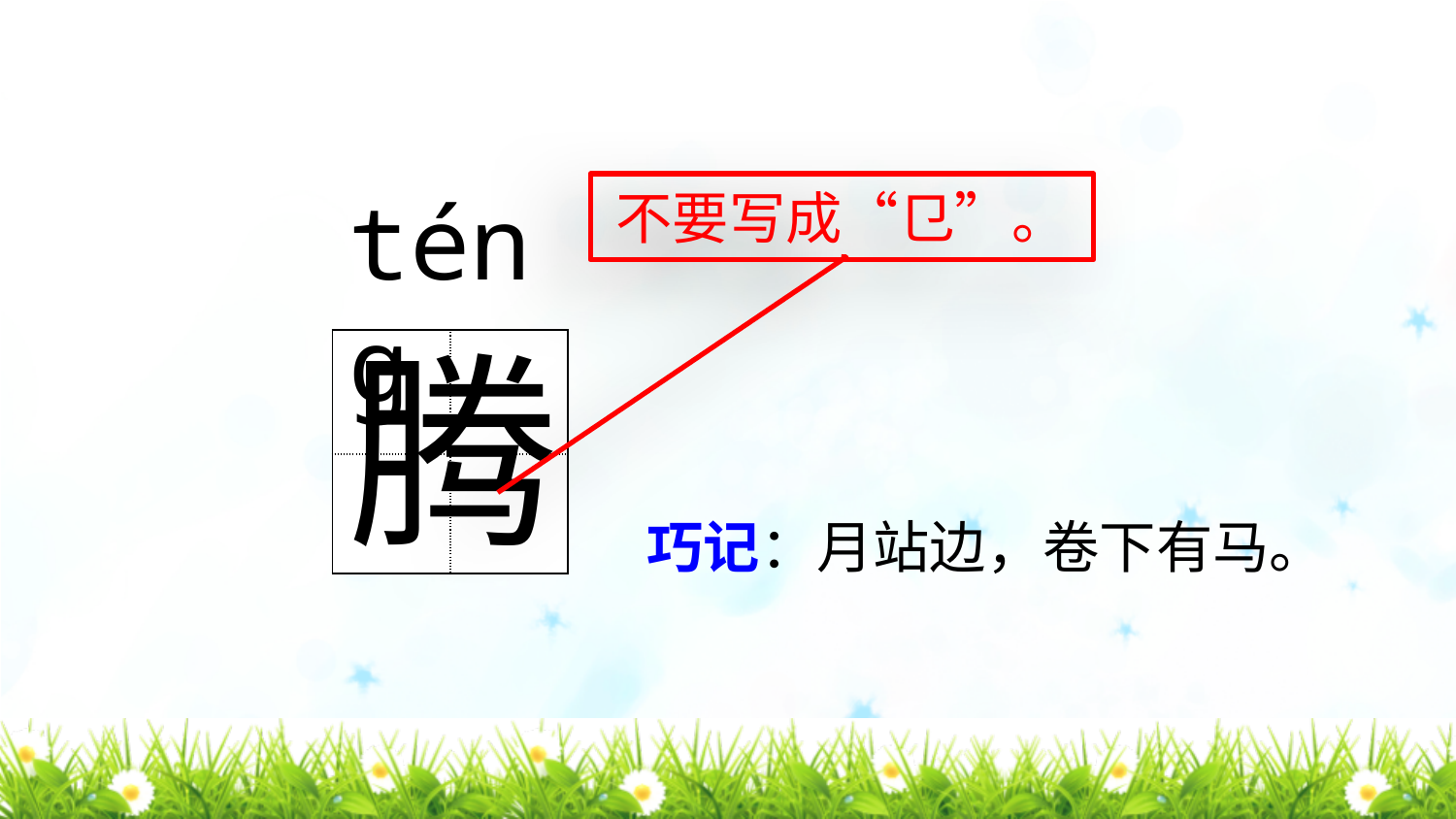

téng
不要写成“⺋”。
腾
|  |  |
| --- | --- |
|  |  |
巧记：月站边，卷下有马。